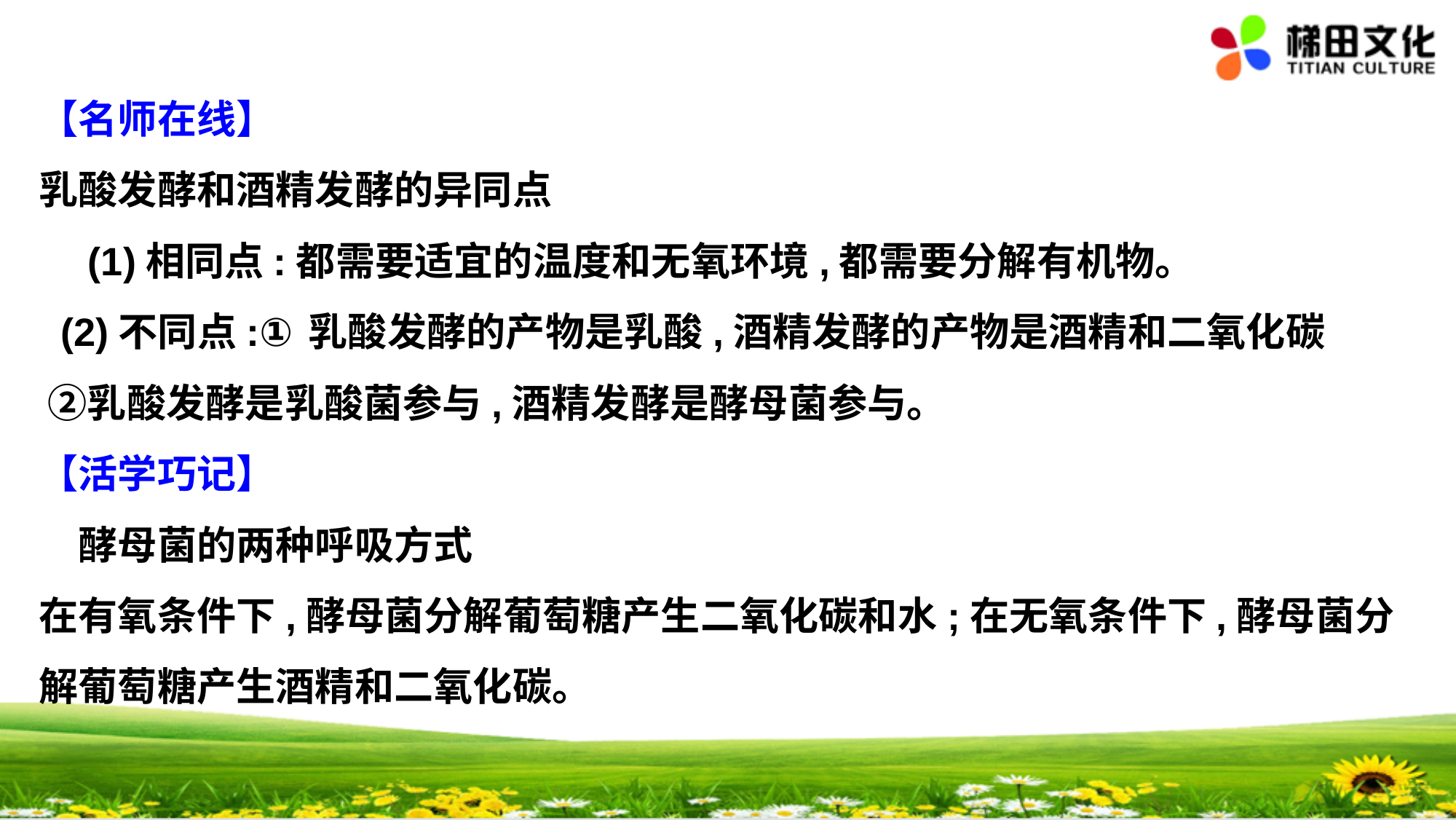

【名师在线】
乳酸发酵和酒精发酵的异同点
　(1)相同点:都需要适宜的温度和无氧环境,都需要分解有机物。
  (2)不同点:①乳酸发酵的产物是乳酸,酒精发酵的产物是酒精和二氧化碳         ②乳酸发酵是乳酸菌参与,酒精发酵是酵母菌参与。
【活学巧记】
　酵母菌的两种呼吸方式
在有氧条件下,酵母菌分解葡萄糖产生二氧化碳和水;在无氧条件下,酵母菌分解葡萄糖产生酒精和二氧化碳。